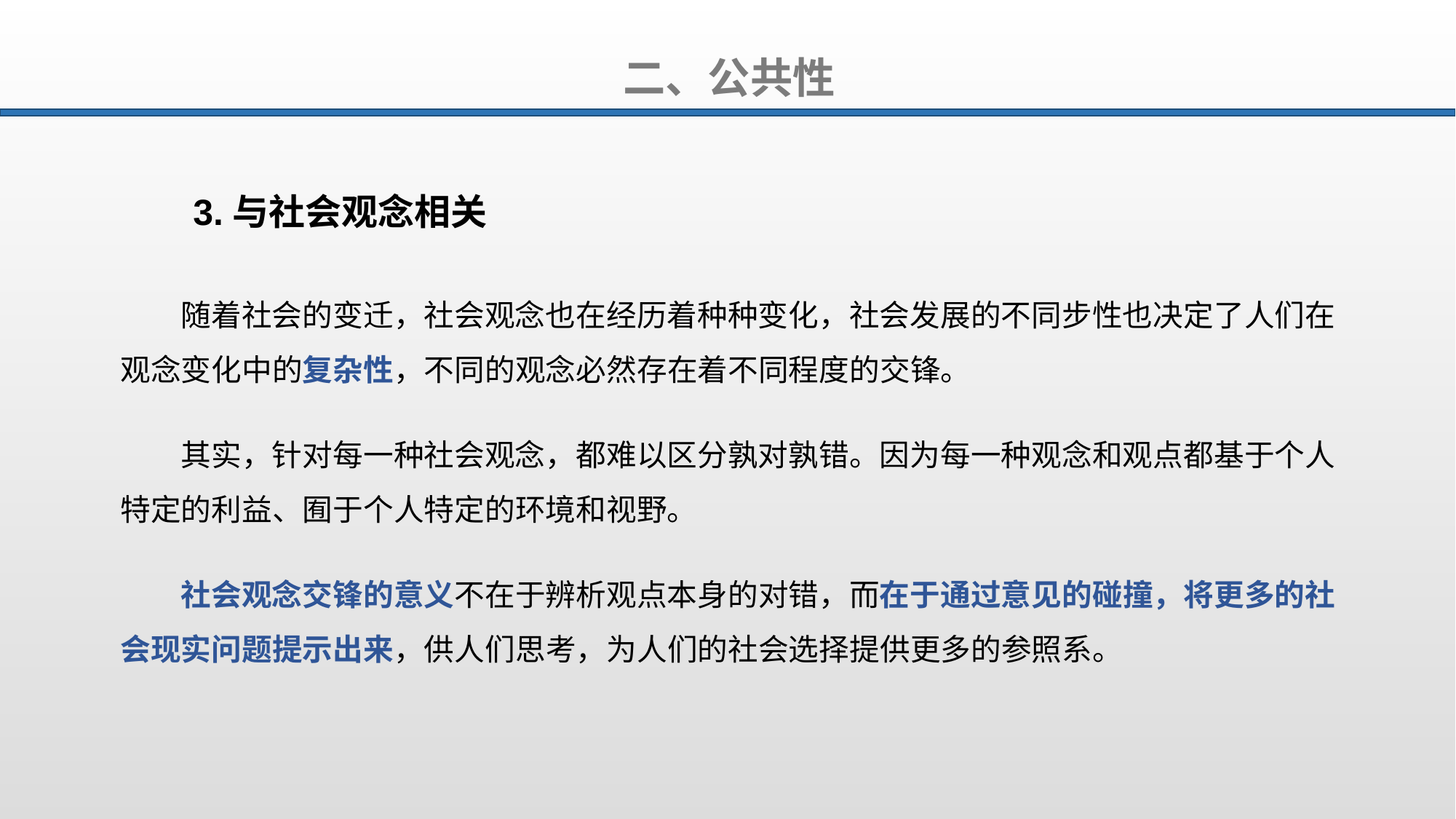

二、公共性

3.与社会观念相关
随着社会的变迁，社会观念也在经历着种种变化，社会发展的不同步性也决定了人们在观念变化中的复杂性，不同的观念必然存在着不同程度的交锋。
其实，针对每一种社会观念，都难以区分孰对孰错。因为每一种观念和观点都基于个人特定的利益、囿于个人特定的环境和视野。
社会观念交锋的意义不在于辨析观点本身的对错，而在于通过意见的碰撞，将更多的社会现实问题提示出来，供人们思考，为人们的社会选择提供更多的参照系。